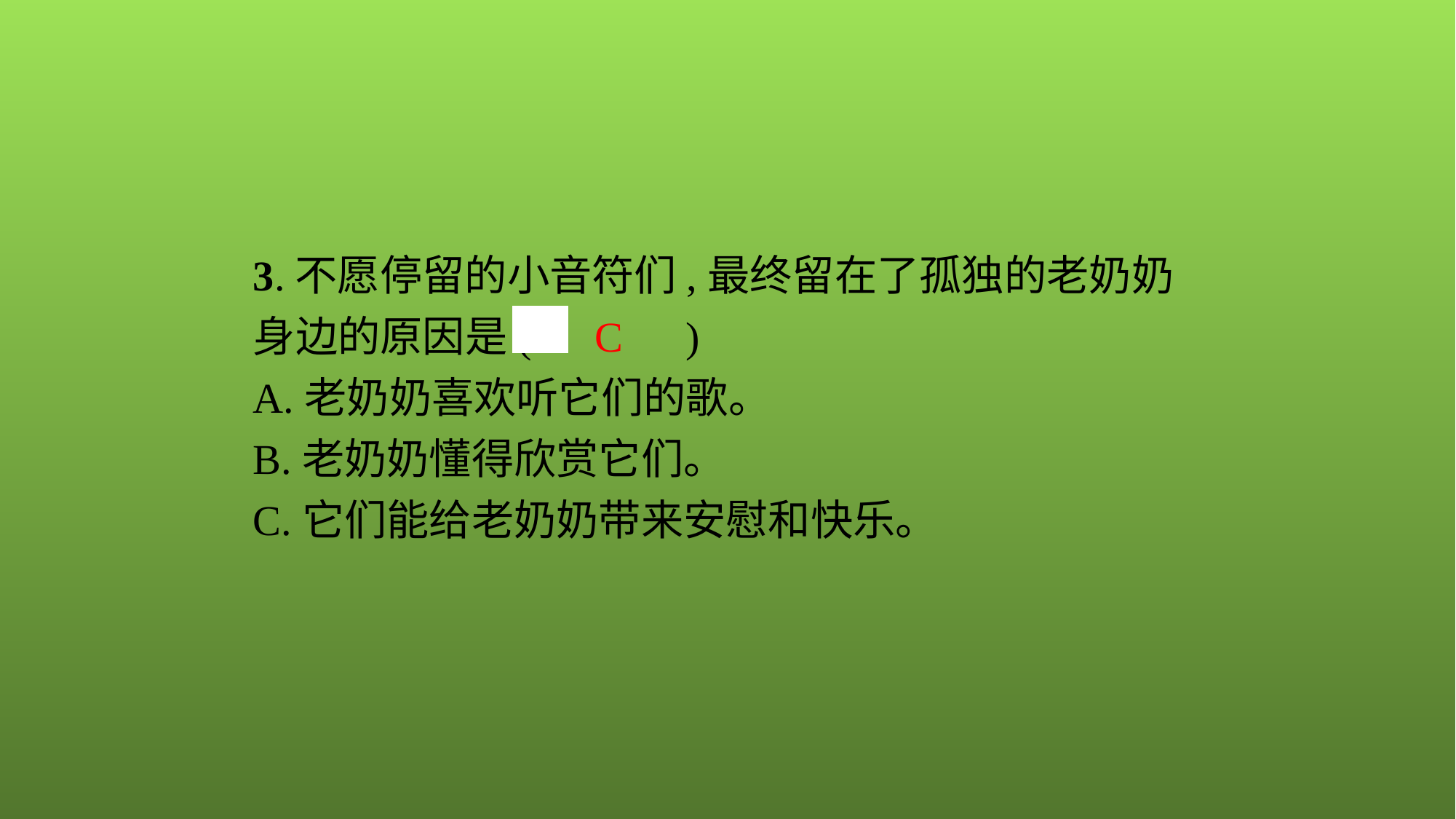

3.不愿停留的小音符们,最终留在了孤独的老奶奶身边的原因是(　C　)
A.老奶奶喜欢听它们的歌。
B.老奶奶懂得欣赏它们。
C.它们能给老奶奶带来安慰和快乐。